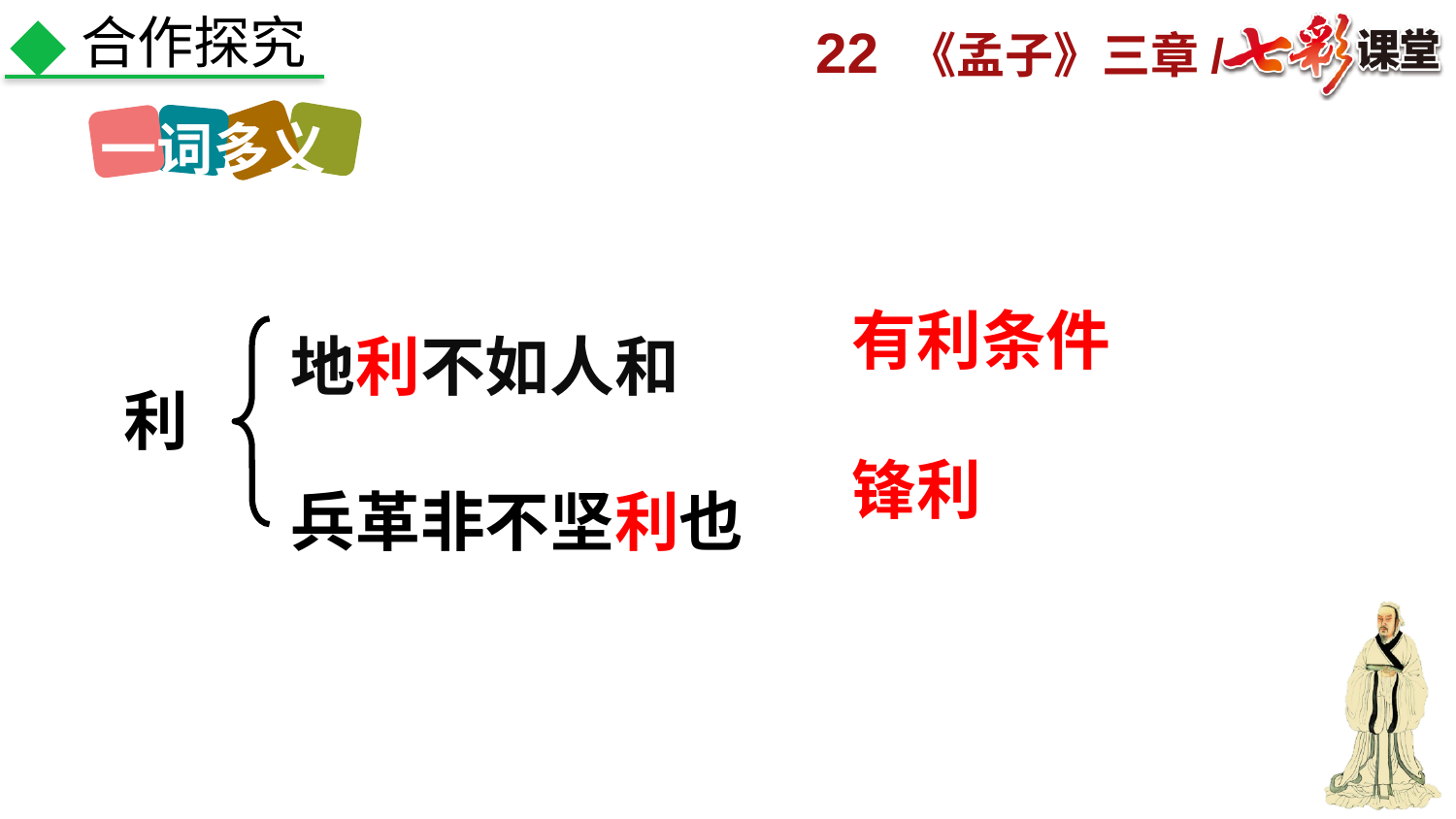

合作探究

一词多义

地利不如人和
兵革非不坚利也
有利条件

利
锋利